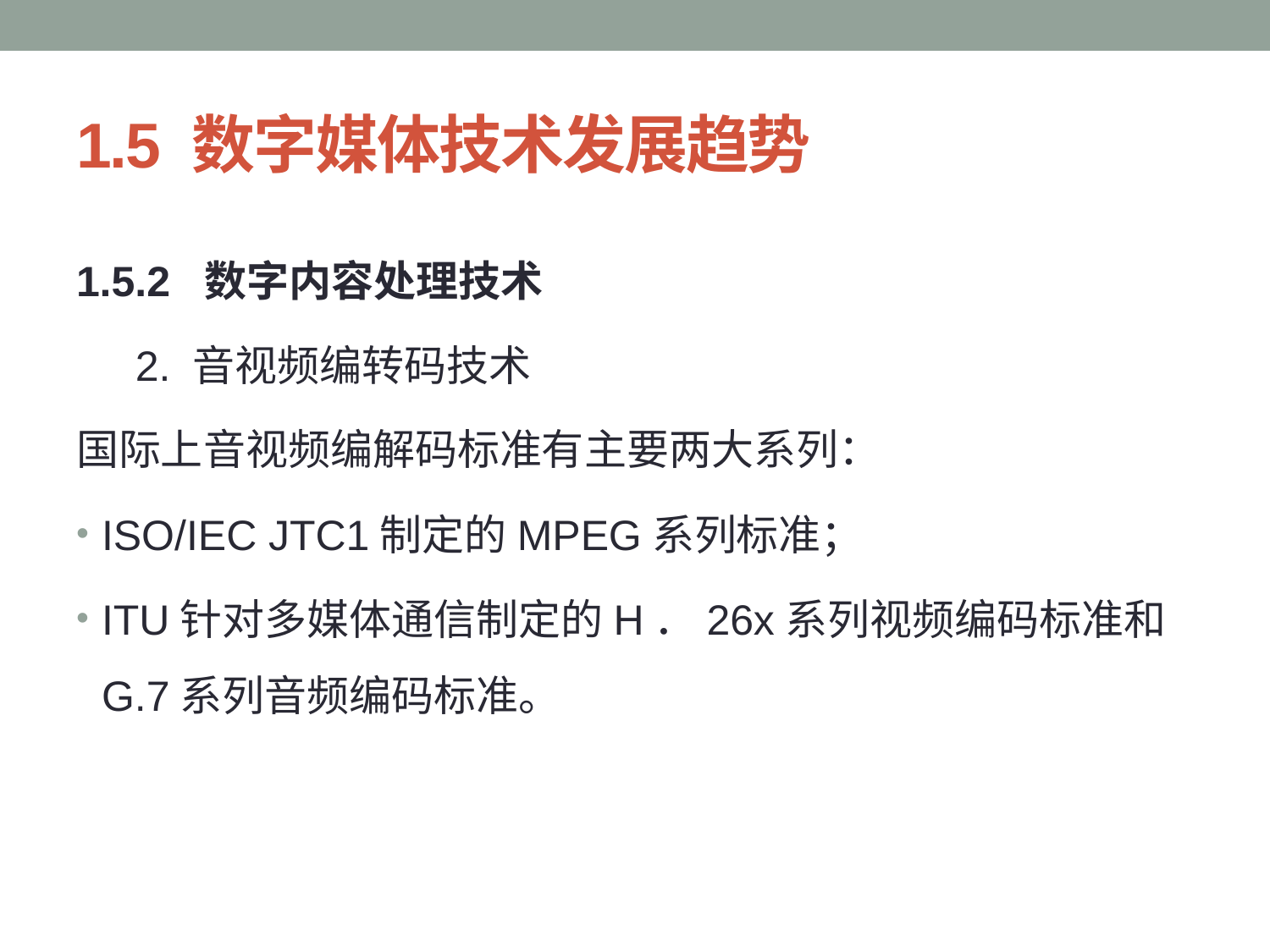

# 1.5 数字媒体技术发展趋势
1.5.2  数字内容处理技术
     2. 音视频编转码技术
国际上音视频编解码标准有主要两大系列：
ISO/IEC JTC1制定的MPEG系列标准；
ITU针对多媒体通信制定的H．26x系列视频编码标准和G.7系列音频编码标准。